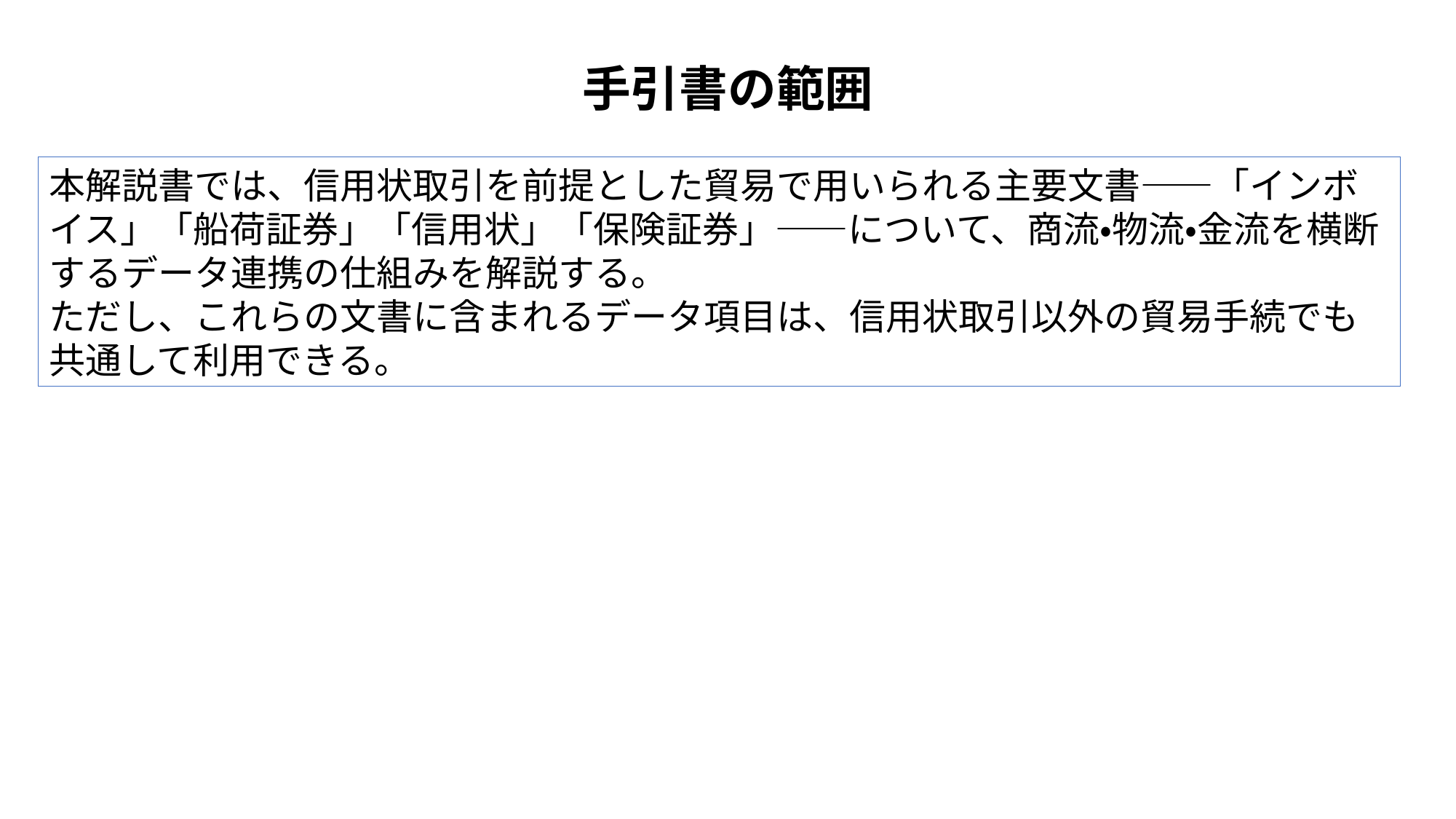

手引書の範囲
本解説書では、信用状取引を前提とした貿易で用いられる主要文書――「インボイス」「船荷証券」「信用状」「保険証券」――について、商流・物流・金流を横断するデータ連携の仕組みを解説する。
ただし、これらの文書に含まれるデータ項目は、信用状取引以外の貿易手続でも共通して利用できる。